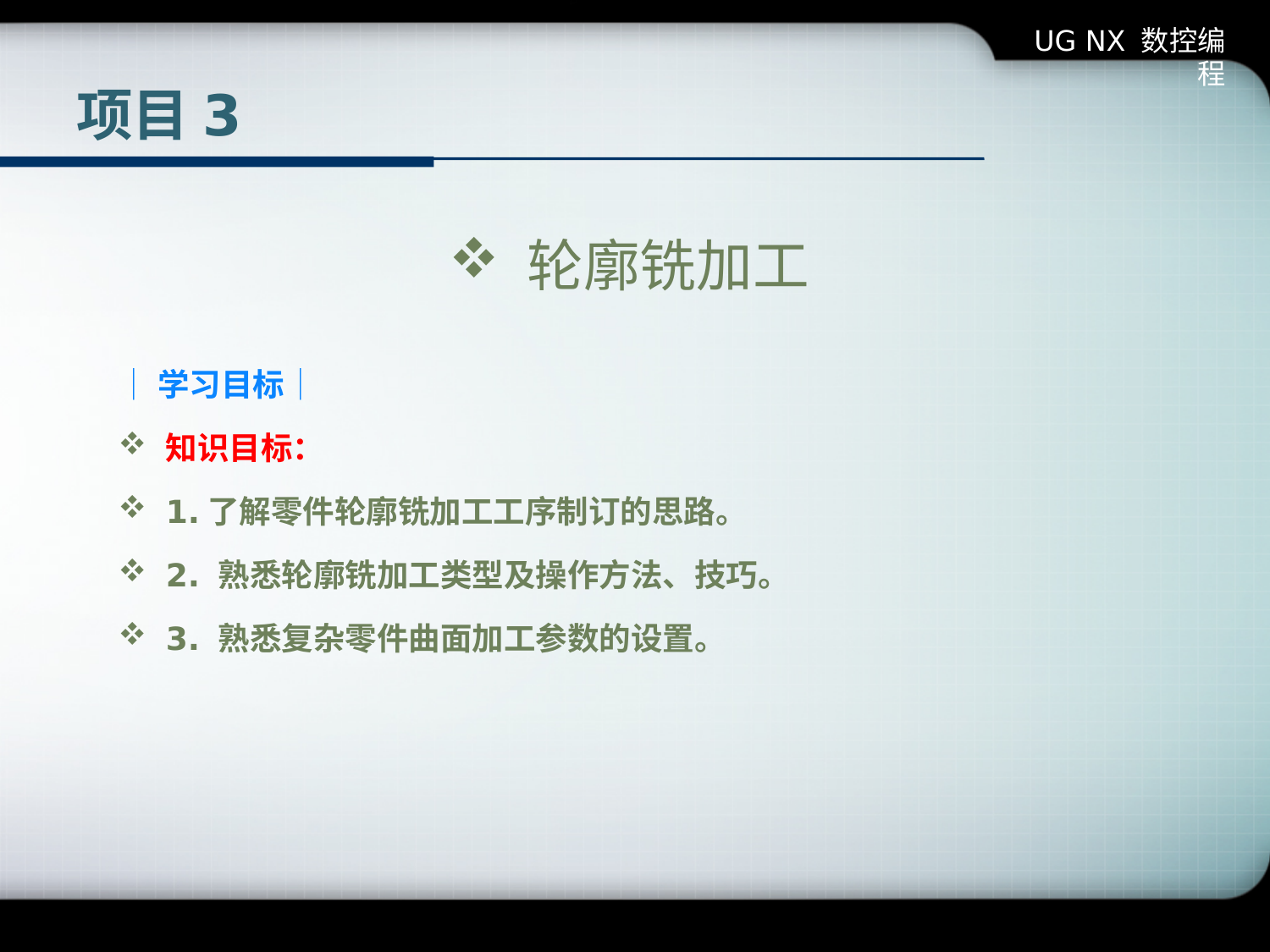

UG NX 数控编程
# 项目3
 轮廓铣加工

│学习目标│
知识目标：
1.了解零件轮廓铣加工工序制订的思路。
2. 熟悉轮廓铣加工类型及操作方法、技巧。
3. 熟悉复杂零件曲面加工参数的设置。